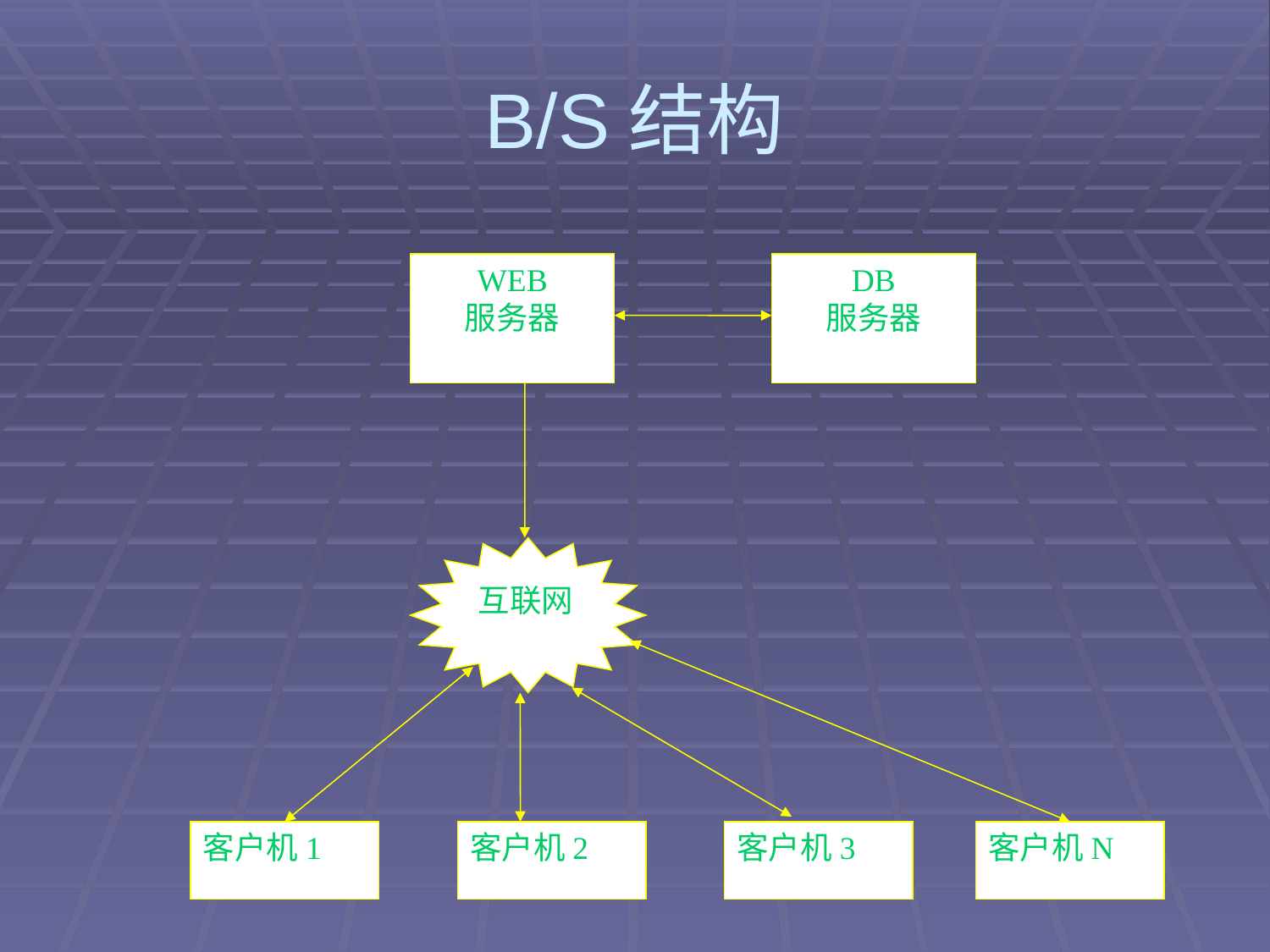

# B/S结构
WEB
服务器
DB
服务器
互联网
客户机1
客户机2
客户机3
客户机N